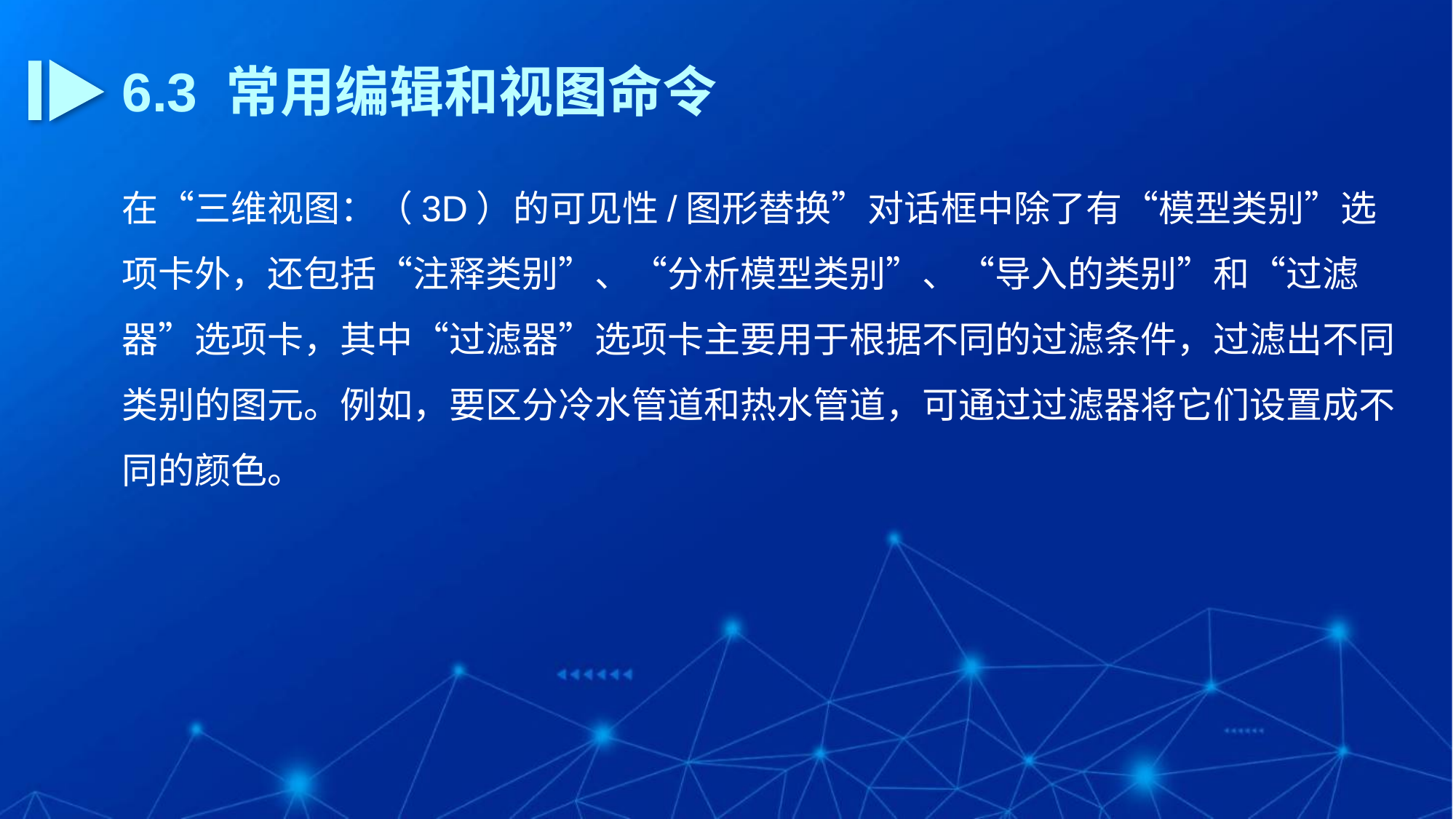

6.3 常用编辑和视图命令

在“三维视图：（3D）的可见性/图形替换”对话框中除了有“模型类别”选项卡外，还包括“注释类别”、“分析模型类别”、“导入的类别”和“过滤器”选项卡，其中“过滤器”选项卡主要用于根据不同的过滤条件，过滤出不同类别的图元。例如，要区分冷水管道和热水管道，可通过过滤器将它们设置成不同的颜色。